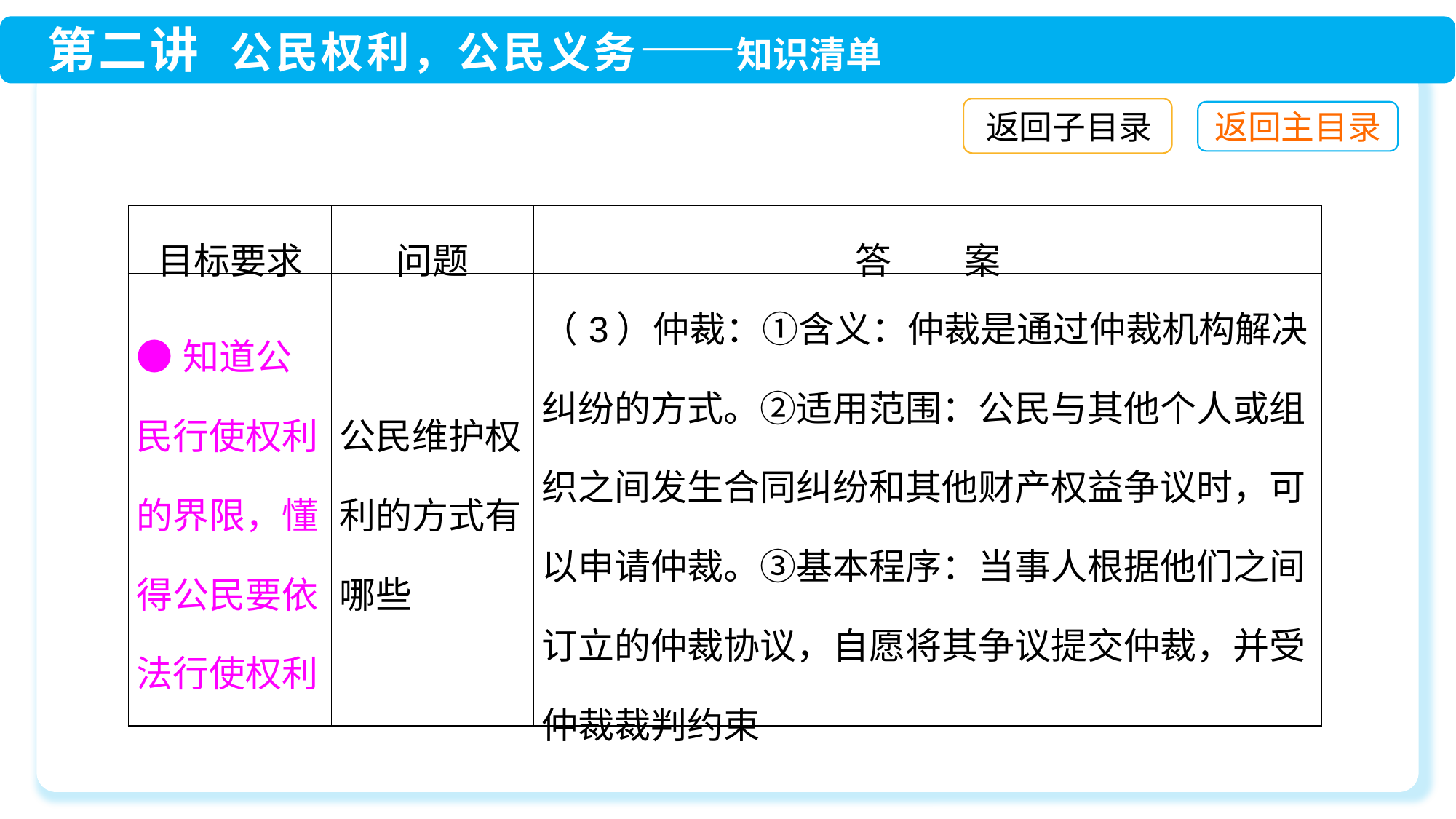

返回子目录
| 目标要求 | 问题 | 答　　案 |
| --- | --- | --- |
| ●知道公民行使权利的界限，懂得公民要依法行使权利 | 公民维护权利的方式有哪些 | （3）仲裁：①含义：仲裁是通过仲裁机构解决纠纷的方式。②适用范围：公民与其他个人或组织之间发生合同纠纷和其他财产权益争议时，可以申请仲裁。③基本程序：当事人根据他们之间订立的仲裁协议，自愿将其争议提交仲裁，并受仲裁裁判约束 |